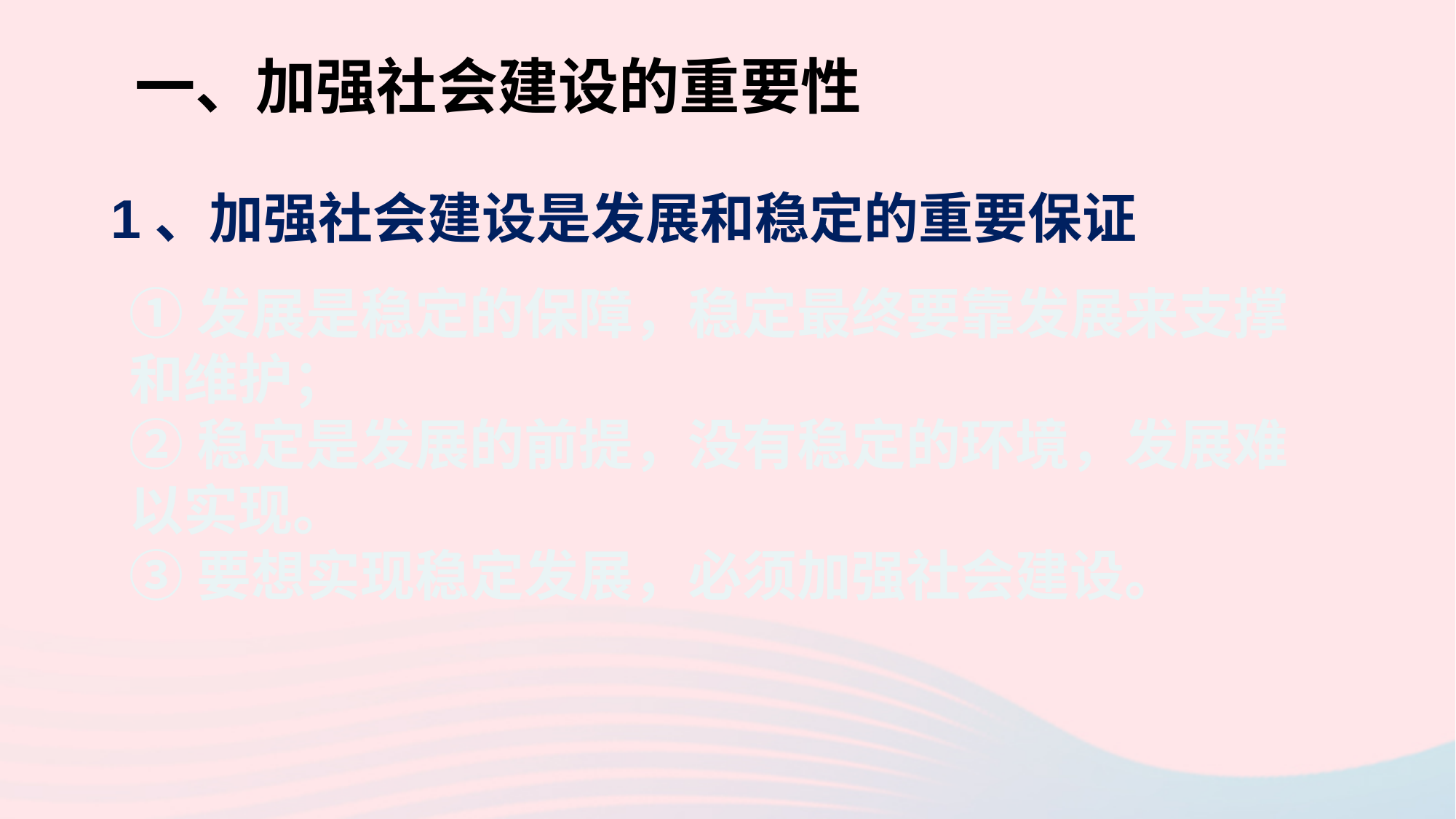

一、加强社会建设的重要性
1、加强社会建设是发展和稳定的重要保证
①发展是稳定的保障，稳定最终要靠发展来支撑和维护；
②稳定是发展的前提，没有稳定的环境，发展难以实现。
③要想实现稳定发展，必须加强社会建设。